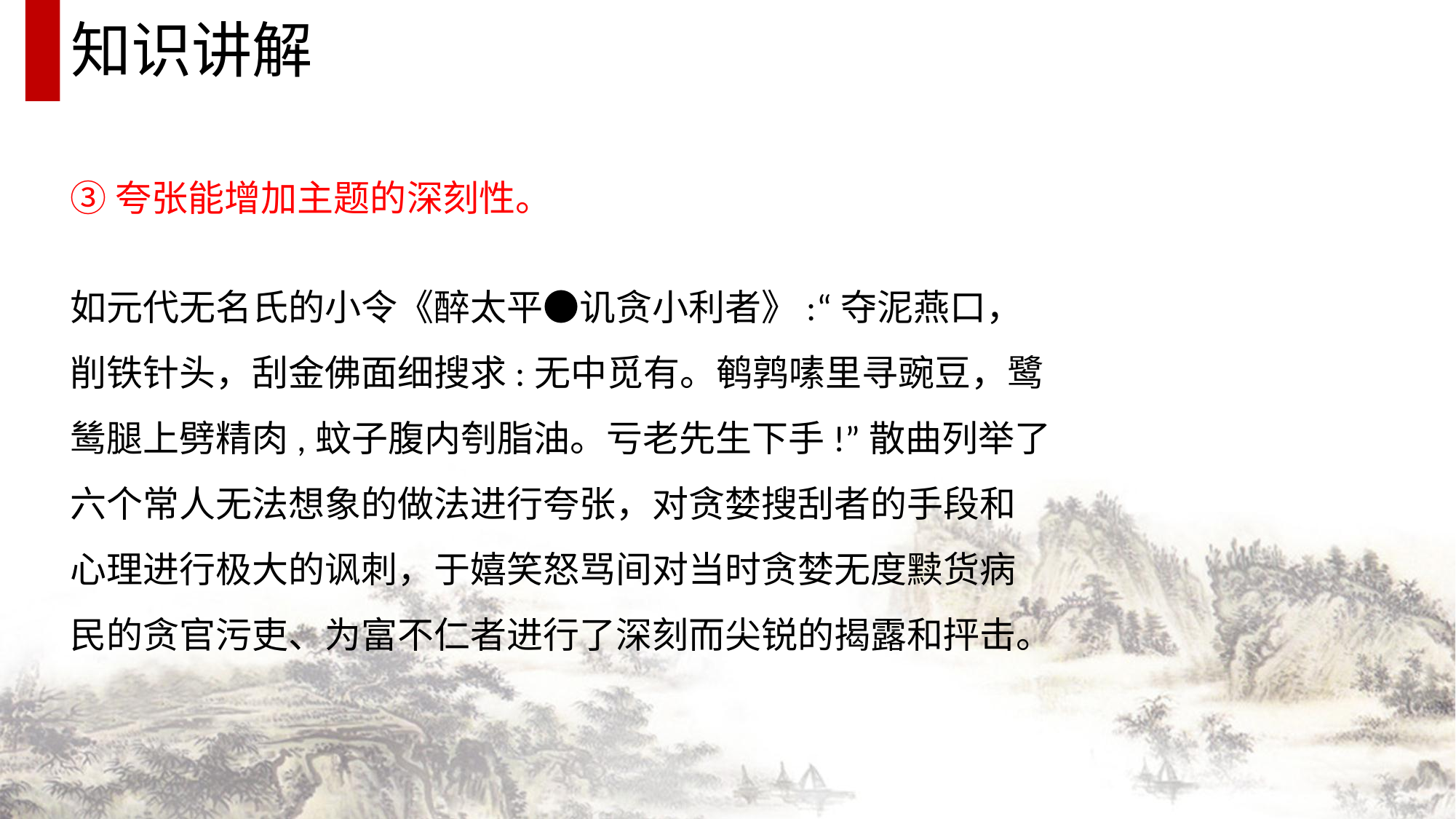

知识讲解

③夸张能增加主题的深刻性。

如元代无名氏的小令《醉太平●讥贪小利者》:“夺泥燕口，削铁针头，刮金佛面细搜求:无中觅有。鹌鹑嗉里寻豌豆，鹭鸶腿上劈精肉,蚊子腹内刳脂油。亏老先生下手!”散曲列举了六个常人无法想象的做法进行夸张，对贪婪搜刮者的手段和心理进行极大的讽刺，于嬉笑怒骂间对当时贪婪无度黩货病民的贪官污吏、为富不仁者进行了深刻而尖锐的揭露和抨击。